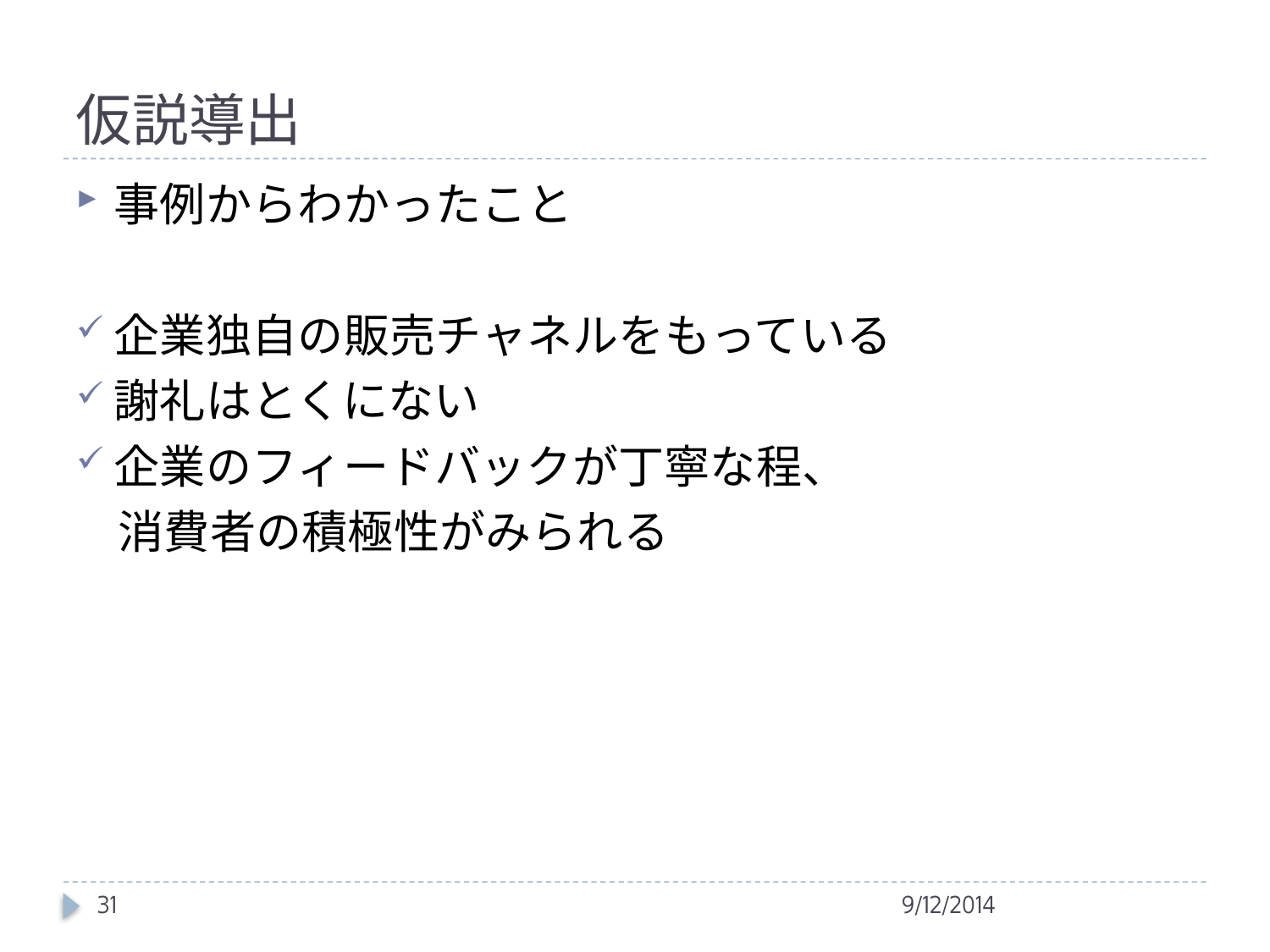

# 仮説導出
事例からわかったこと

企業独自の販売チャネルをもっている
謝礼はとくにない
企業のフィードバックが丁寧な程、
   消費者の積極性がみられる

31
9/12/2014